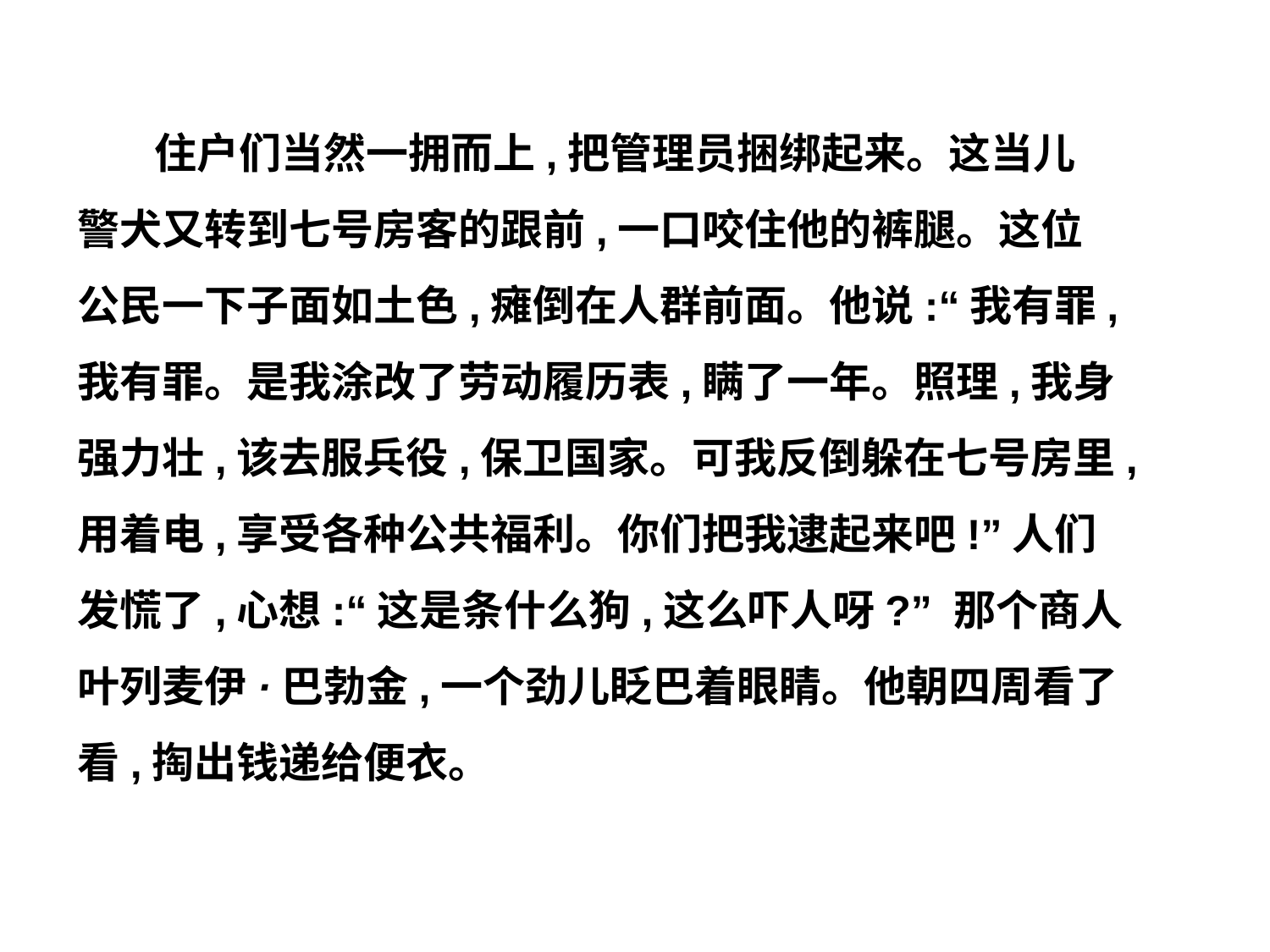

住户们当然一拥而上,把管理员捆绑起来。这当儿
警犬又转到七号房客的跟前,一口咬住他的裤腿。这位
公民一下子面如土色,瘫倒在人群前面。他说:“我有罪,
我有罪。是我涂改了劳动履历表,瞒了一年。照理,我身
强力壮,该去服兵役,保卫国家。可我反倒躲在七号房里,
用着电,享受各种公共福利。你们把我逮起来吧!”人们
发慌了,心想:“这是条什么狗,这么吓人呀?” 那个商人
叶列麦伊·巴勃金,一个劲儿眨巴着眼睛。他朝四周看了
看,掏出钱递给便衣。